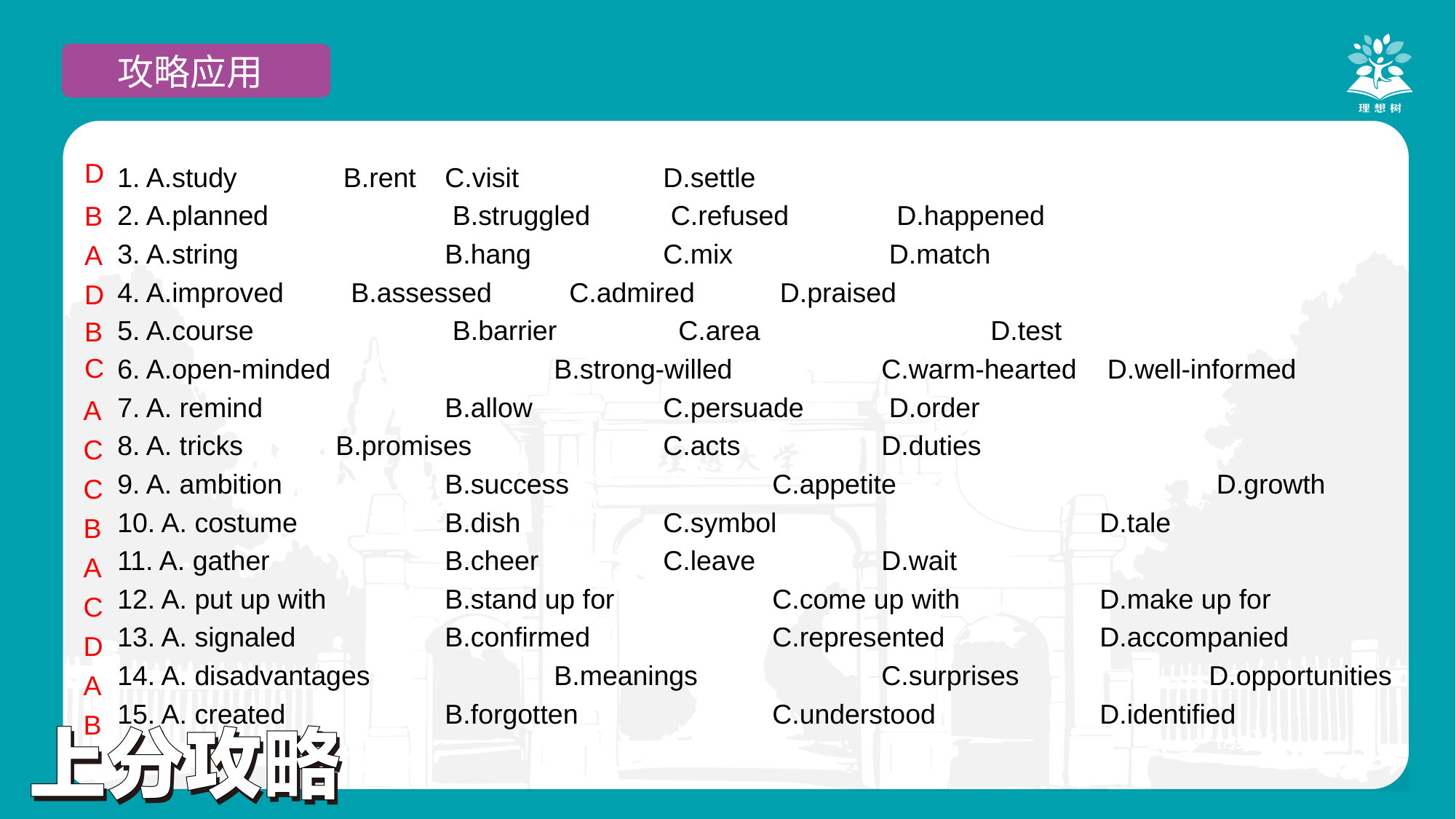

攻略应用
D
1. A.study 	 B.rent  	C.visit 	 	D.settle
2. A.planned  		 B.struggled   	 C.refused   	  D.happened
3. A.string  	 	B.hang 	  	C.mix  	 	 D.match
4. A.improved  	  B.assessed  	  C.admired  	 D.praised
5. A.course 		 B.barrier 	  C.area  	 	D.test
6. A.open-minded 		B.strong-willed  		C.warm-hearted	 D.well-informed
7. A. remind 		B.allow  		C.persuade   	 D.order
8. A. tricks 	B.promises 		C.acts 		D.duties
9. A. ambition		B.success 		C.appetite			 D.growth
10. A. costume 		B.dish 		C.symbol 			D.tale
11. A. gather 		B.cheer 		C.leave 		D.wait
12. A. put up with 		B.stand up for 		C.come up with 		D.make up for
13. A. signaled 		B.confirmed 		C.represented 		D.accompanied
14. A. disadvantages 		B.meanings 		C.surprises 		D.opportunities
15. A. created 		B.forgotten 		C.understood 		D.identified

B
A
D
B
C
A
C
C
B
A
C
D
A
B